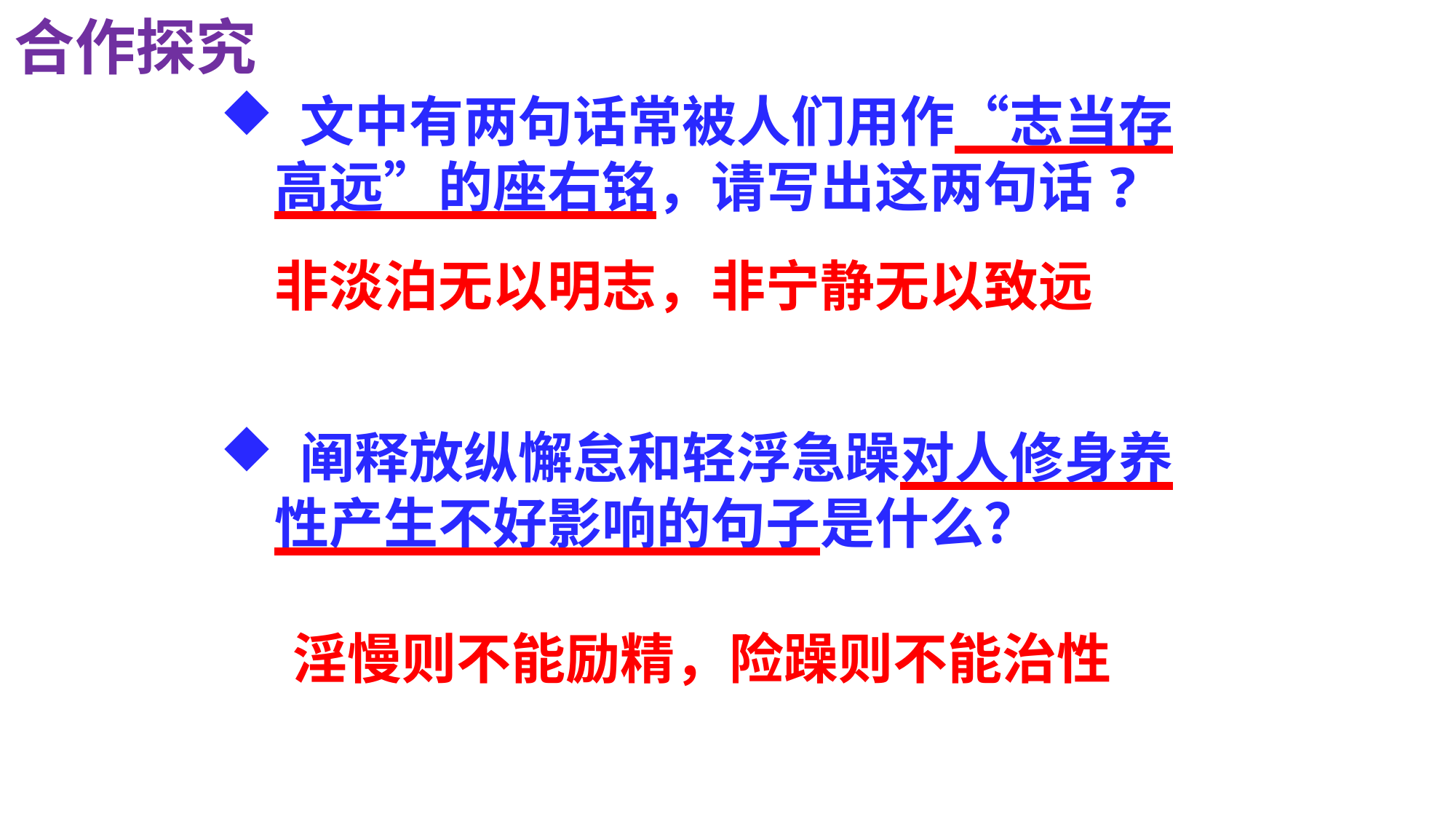

合作探究
 文中有两句话常被人们用作“志当存高远”的座右铭，请写出这两句话?
非淡泊无以明志，非宁静无以致远
 阐释放纵懈怠和轻浮急躁对人修身养性产生不好影响的句子是什么？
淫慢则不能励精，险躁则不能治性